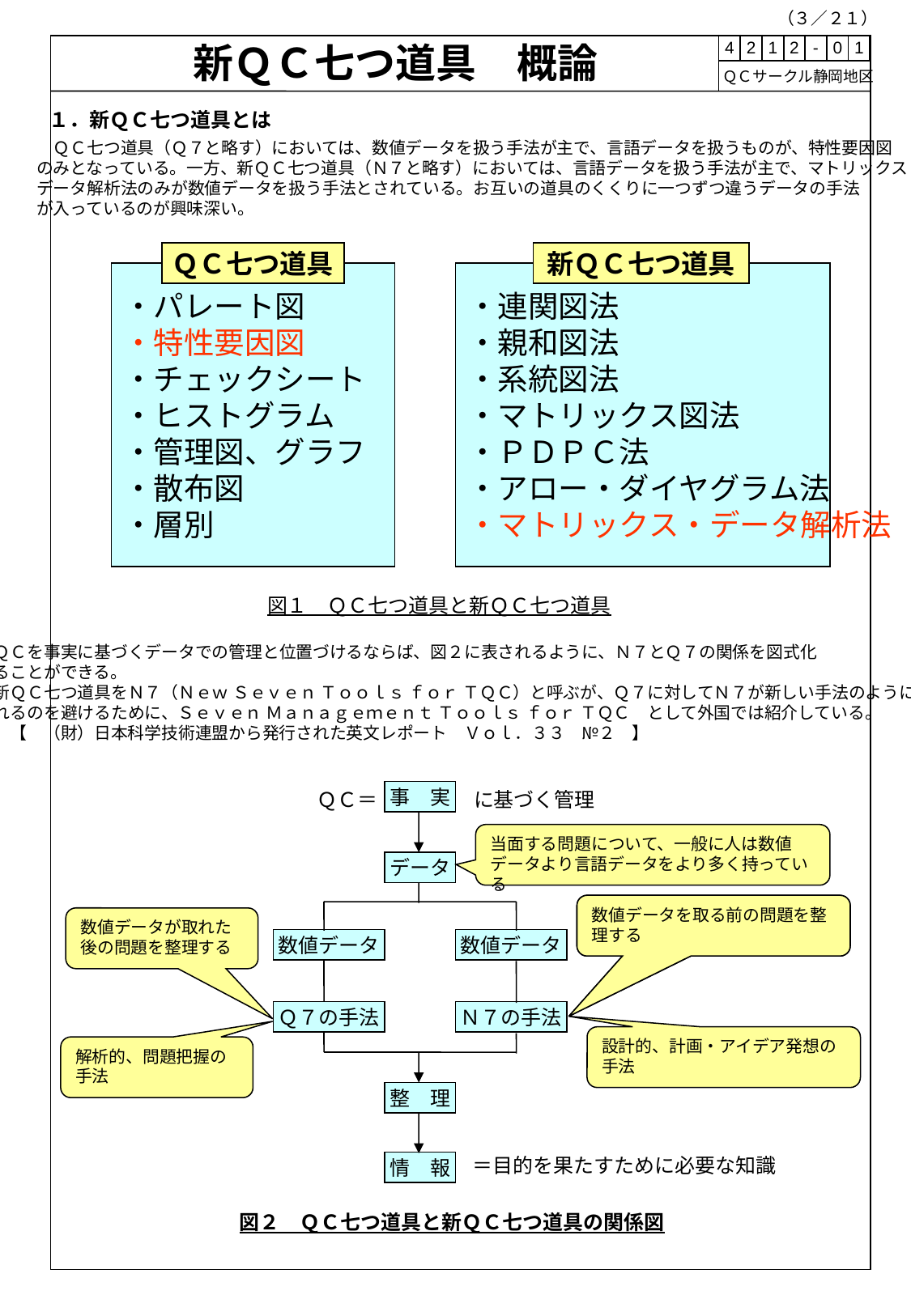

（３／２１）
新ＱＣ七つ道具　概論

| 4 | 2 | 1 | 2 | - | 0 | 1 |
| --- | --- | --- | --- | --- | --- | --- |
 ＱＣサークル静岡地区

１．新ＱＣ七つ道具とは
　ＱＣ七つ道具（Ｑ７と略す）においては、数値データを扱う手法が主で、言語データを扱うものが、特性要因図
のみとなっている。一方、新ＱＣ七つ道具（Ｎ７と略す）においては、言語データを扱う手法が主で、マトリックス・
データ解析法のみが数値データを扱う手法とされている。お互いの道具のくくりに一つずつ違うデータの手法
が入っているのが興味深い。
ＱＣ七つ道具
新ＱＣ七つ道具
・パレート図
・特性要因図
・チェックシート
・ヒストグラム
・管理図、グラフ
・散布図
・層別
・連関図法
・親和図法
・系統図法
・マトリックス図法
・ＰＤＰＣ法
・アロー・ダイヤグラム法
・マトリックス・データ解析法
図１　ＱＣ七つ道具と新ＱＣ七つ道具
　ＱＣを事実に基づくデータでの管理と位置づけるならば、図２に表されるように、Ｎ７とＱ７の関係を図式化
することができる。
　新ＱＣ七つ道具をＮ７（Ｎｅｗ Ｓｅｖｅｎ Ｔｏｏｌｓ ｆｏｒ ＴＱＣ）と呼ぶが、Ｑ７に対してＮ７が新しい手法のように誤解
されるのを避けるために、Ｓｅｖｅｎ Ｍａｎａｇｅｍｅｎｔ Ｔｏｏｌｓ ｆｏｒ ＴＱＣ　として外国では紹介している。
　　【　（財）日本科学技術連盟から発行された英文レポート　Ｖｏｌ．３３　№２　】
ＱＣ＝
事　実
に基づく管理

当面する問題について、一般に人は数値データより言語データをより多く持っている
データ

数値データを取る前の問題を整理する
数値データを取る前の問題を整理する

数値データが取れた後の問題を整理する
数値データ
数値データ

Ｑ７の手法
Ｎ７の手法
設計的、計画・アイデア発想の手法

解析的、問題把握の手法

整　理

＝目的を果たすために必要な知識
情　報
図２　ＱＣ七つ道具と新ＱＣ七つ道具の関係図